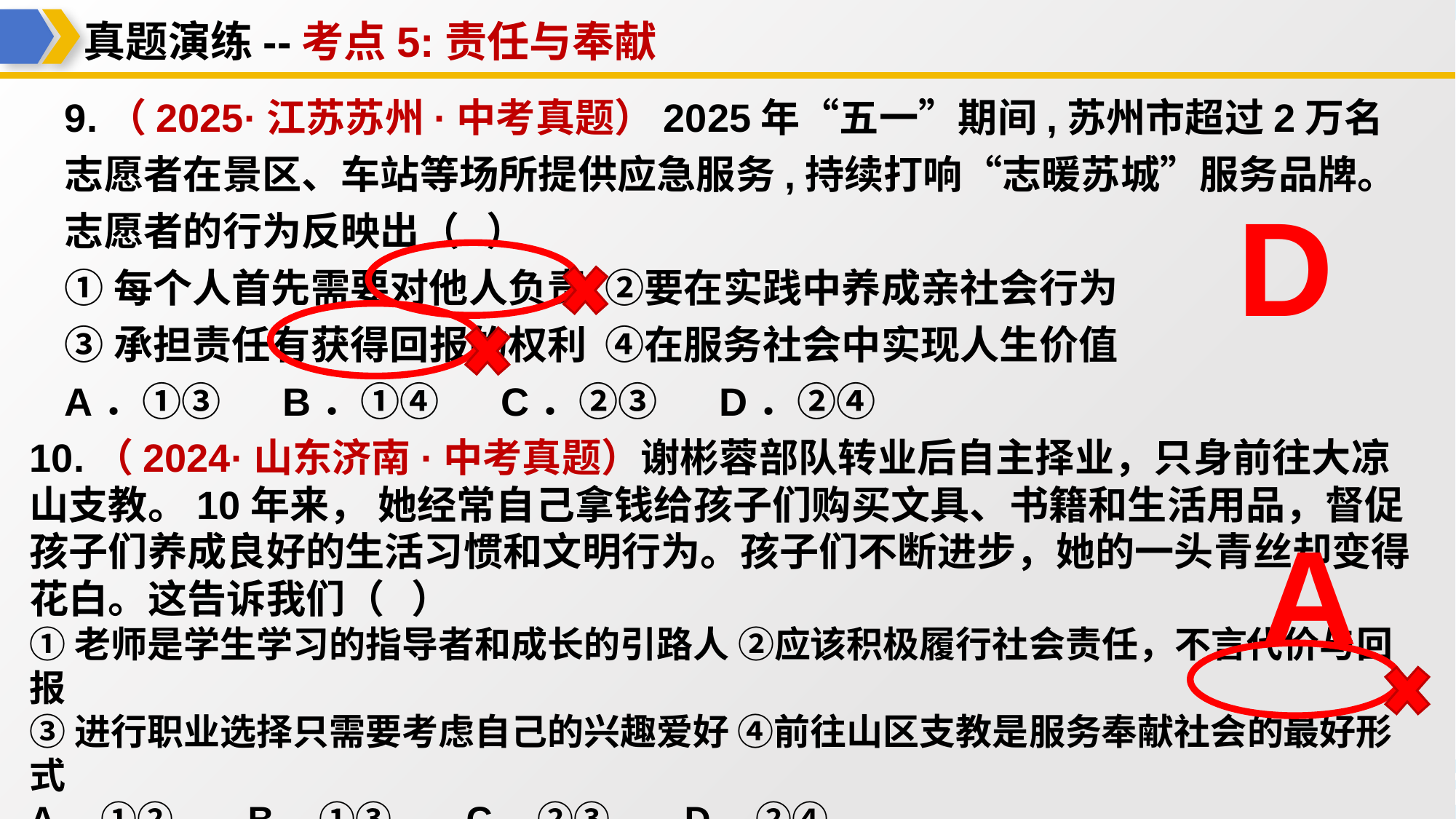

真题演练--考点5:责任与奉献

9.（2025·江苏苏州·中考真题）2025年“五一”期间,苏州市超过2万名志愿者在景区、车站等场所提供应急服务,持续打响“志暖苏城”服务品牌。志愿者的行为反映出（   ）
①每个人首先需要对他人负责  ②要在实践中养成亲社会行为
③承担责任有获得回报的权利  ④在服务社会中实现人生价值
A．①③	B．①④	C．②③	D．②④
D

10.（2024·山东济南·中考真题）谢彬蓉部队转业后自主择业，只身前往大凉山支教。10年来， 她经常自己拿钱给孩子们购买文具、书籍和生活用品，督促孩子们养成良好的生活习惯和文明行为。孩子们不断进步，她的一头青丝却变得花白。这告诉我们（   ）
①老师是学生学习的指导者和成长的引路人 ②应该积极履行社会责任，不言代价与回报
③进行职业选择只需要考虑自己的兴趣爱好 ④前往山区支教是服务奉献社会的最好形式
A．①②	B．①③	C．②③	D．②④
A